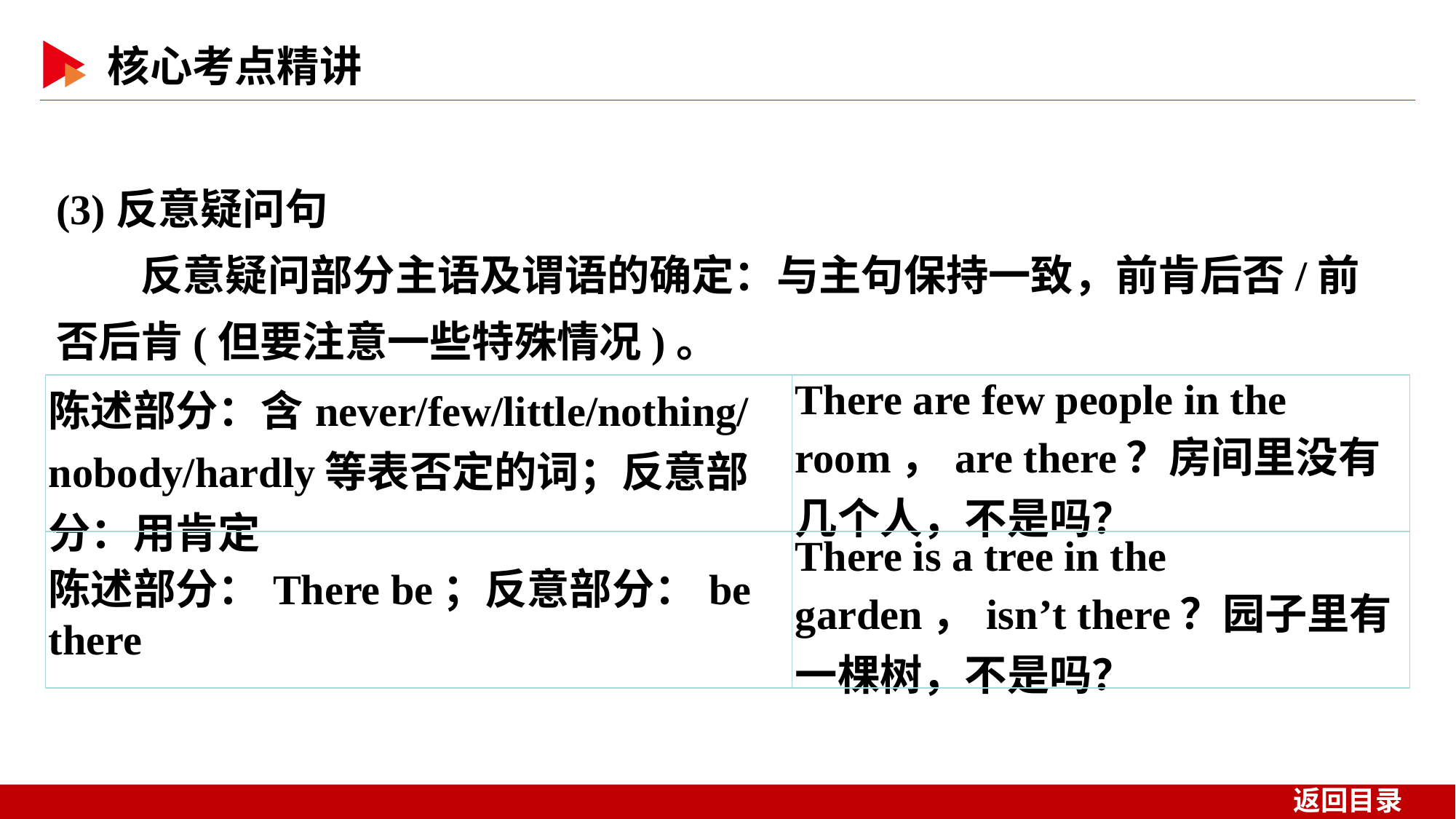

(3)反意疑问句
　　反意疑问部分主语及谓语的确定：与主句保持一致，前肯后否/前否后肯(但要注意一些特殊情况)。
| 陈述部分：含never/few/little/nothing/nobody/hardly等表否定的词；反意部分：用肯定 | There are few people in the room，are there？房间里没有几个人，不是吗？ |
| --- | --- |
| 陈述部分：There be；反意部分：be there | There is a tree in the garden，isn’t there？园子里有一棵树，不是吗？ |